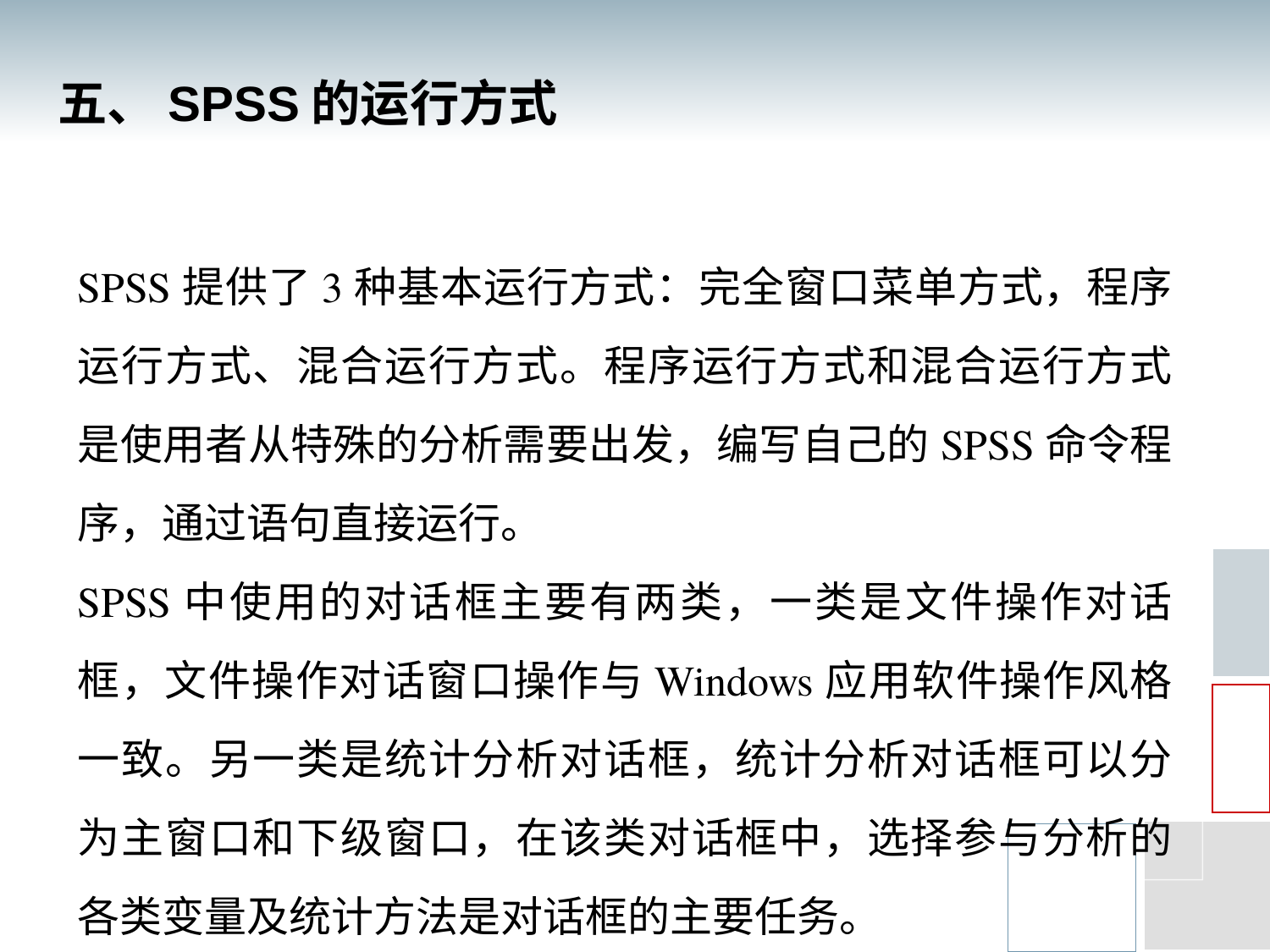

五、SPSS的运行方式
SPSS提供了3种基本运行方式：完全窗口菜单方式，程序运行方式、混合运行方式。程序运行方式和混合运行方式是使用者从特殊的分析需要出发，编写自己的SPSS命令程序，通过语句直接运行。
SPSS中使用的对话框主要有两类，一类是文件操作对话框，文件操作对话窗口操作与Windows应用软件操作风格一致。另一类是统计分析对话框，统计分析对话框可以分为主窗口和下级窗口，在该类对话框中，选择参与分析的各类变量及统计方法是对话框的主要任务。